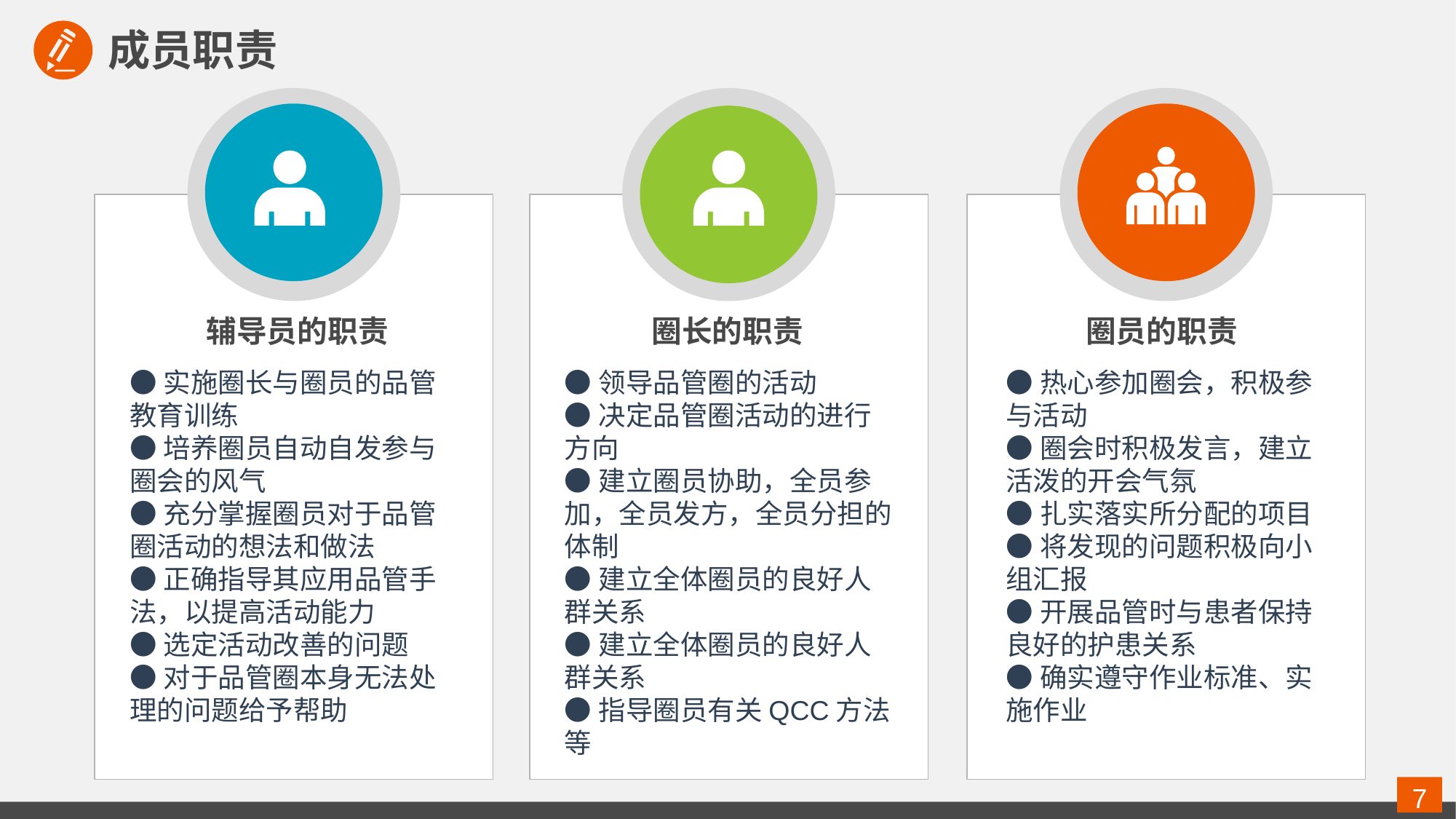

成员职责

辅导员的职责
圈长的职责
圈员的职责
●实施圈长与圈员的品管教育训练
●培养圈员自动自发参与圈会的风气
●充分掌握圈员对于品管圈活动的想法和做法
●正确指导其应用品管手法，以提高活动能力
●选定活动改善的问题
●对于品管圈本身无法处理的问题给予帮助
●领导品管圈的活动
●决定品管圈活动的进行方向
●建立圈员协助，全员参加，全员发方，全员分担的体制
●建立全体圈员的良好人群关系
●建立全体圈员的良好人群关系
●指导圈员有关QCC方法等
●热心参加圈会，积极参与活动
●圈会时积极发言，建立活泼的开会气氛
●扎实落实所分配的项目
●将发现的问题积极向小组汇报
●开展品管时与患者保持良好的护患关系
●确实遵守作业标准、实施作业